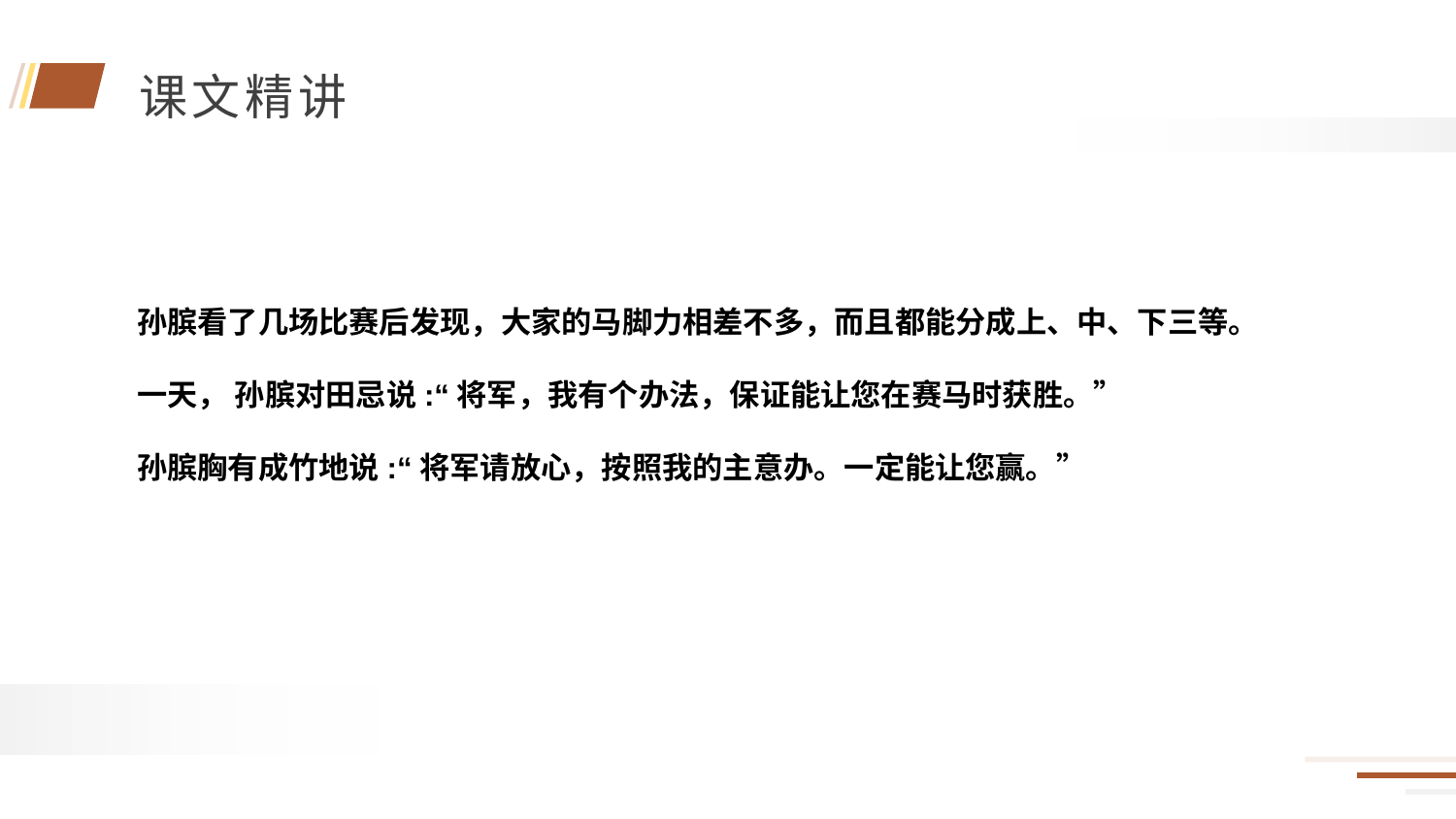

孙膑看了几场比赛后发现，大家的马脚力相差不多，而且都能分成上、中、下三等。
    一天， 孙膑对田忌说:“将军，我有个办法，保证能让您在赛马时获胜。”
    孙膑胸有成竹地说:“将军请放心，按照我的主意办。一定能让您赢。”